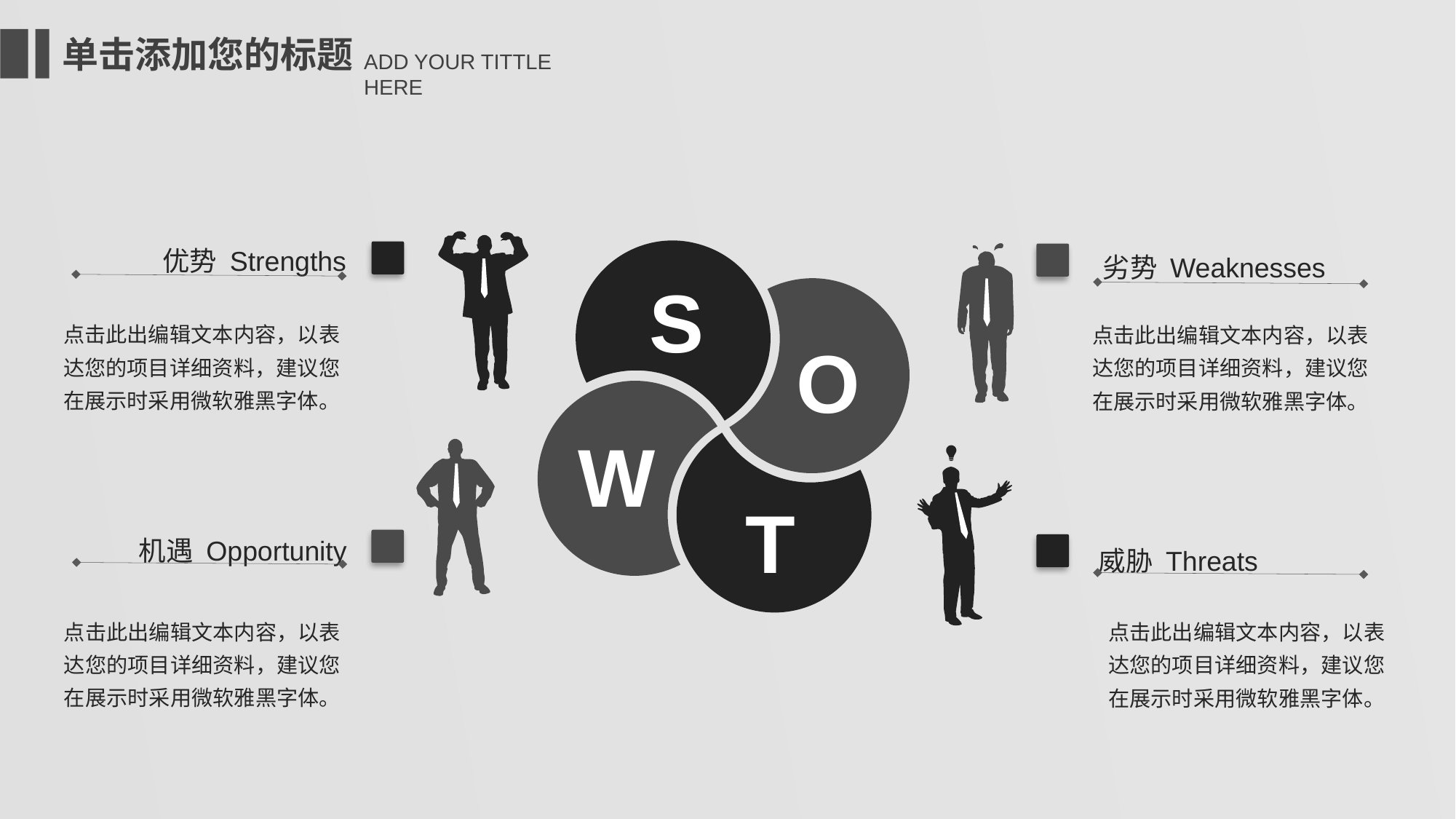

单击添加您的标题
ADD YOUR TITTLE HERE

优势 Strengths

劣势 Weaknesses

S

点击此出编辑文本内容，以表达您的项目详细资料，建议您在展示时采用微软雅黑字体。
点击此出编辑文本内容，以表达您的项目详细资料，建议您在展示时采用微软雅黑字体。
O

W

T

机遇 Opportunity
威胁 Threats

点击此出编辑文本内容，以表达您的项目详细资料，建议您在展示时采用微软雅黑字体。
点击此出编辑文本内容，以表达您的项目详细资料，建议您在展示时采用微软雅黑字体。